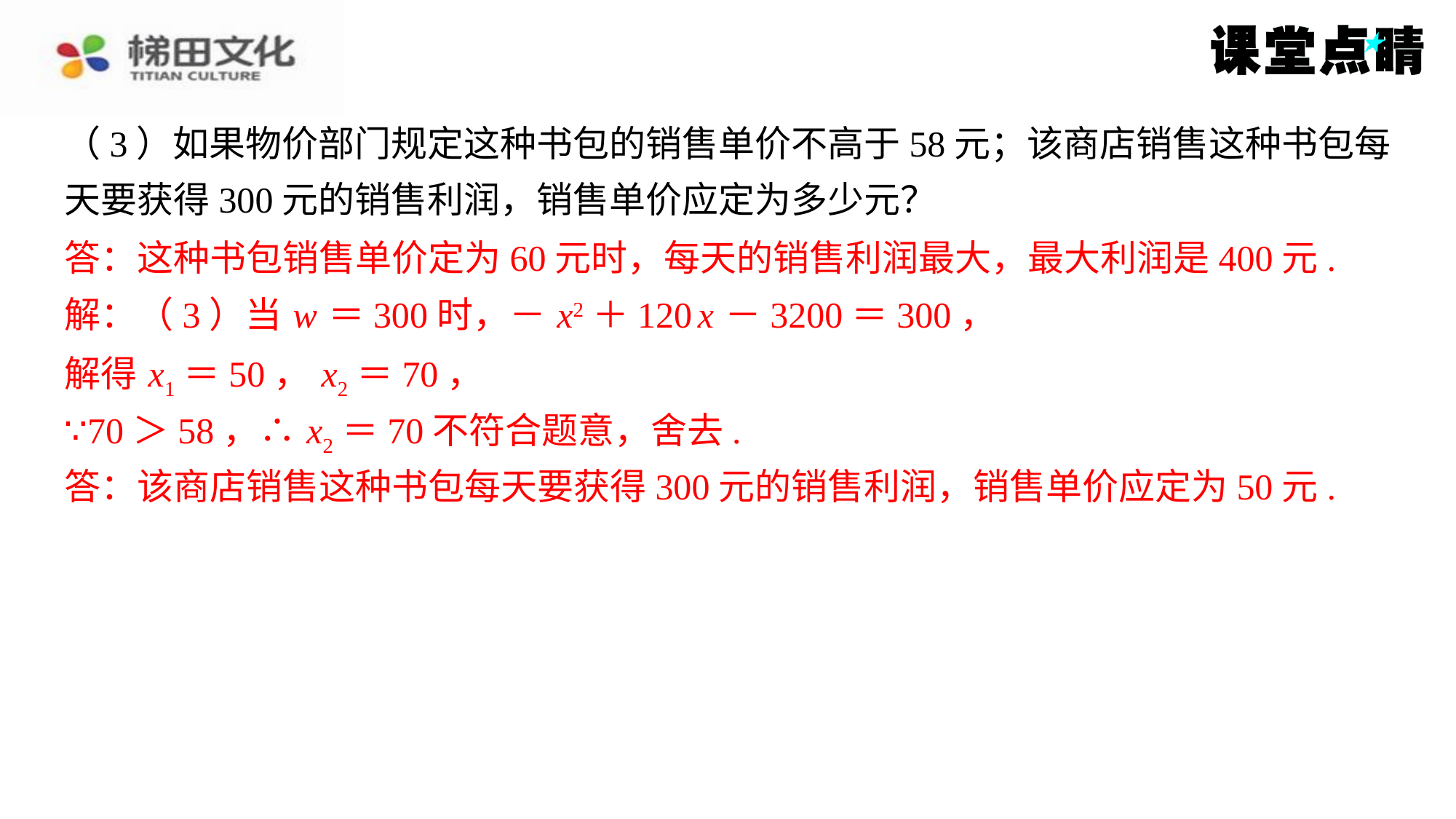

（3）如果物价部门规定这种书包的销售单价不高于58元；该商店销售这种书包每
天要获得300元的销售利润，销售单价应定为多少元？
答：这种书包销售单价定为60元时，每天的销售利润最大，最大利润是400元.
答：这种书包销售单价定为60元时，每天的销售利润最大，最大利润是400元.
解：（3）当 w ＝300时，－ x2＋120 x －3200＝300，
解：（3）当 w ＝300时，－ x2＋120 x －3200＝300，
解得 x1＝50， x2＝70，
解得 x1＝50， x2＝70，
∵70＞58，∴ x2＝70不符合题意，舍去.
∵70＞58，∴ x2＝70不符合题意，舍去.
答：该商店销售这种书包每天要获得300元的销售利润，销售单价应定为50元.
答：该商店销售这种书包每天要获得300元的销售利润，销售单价应定为50元.